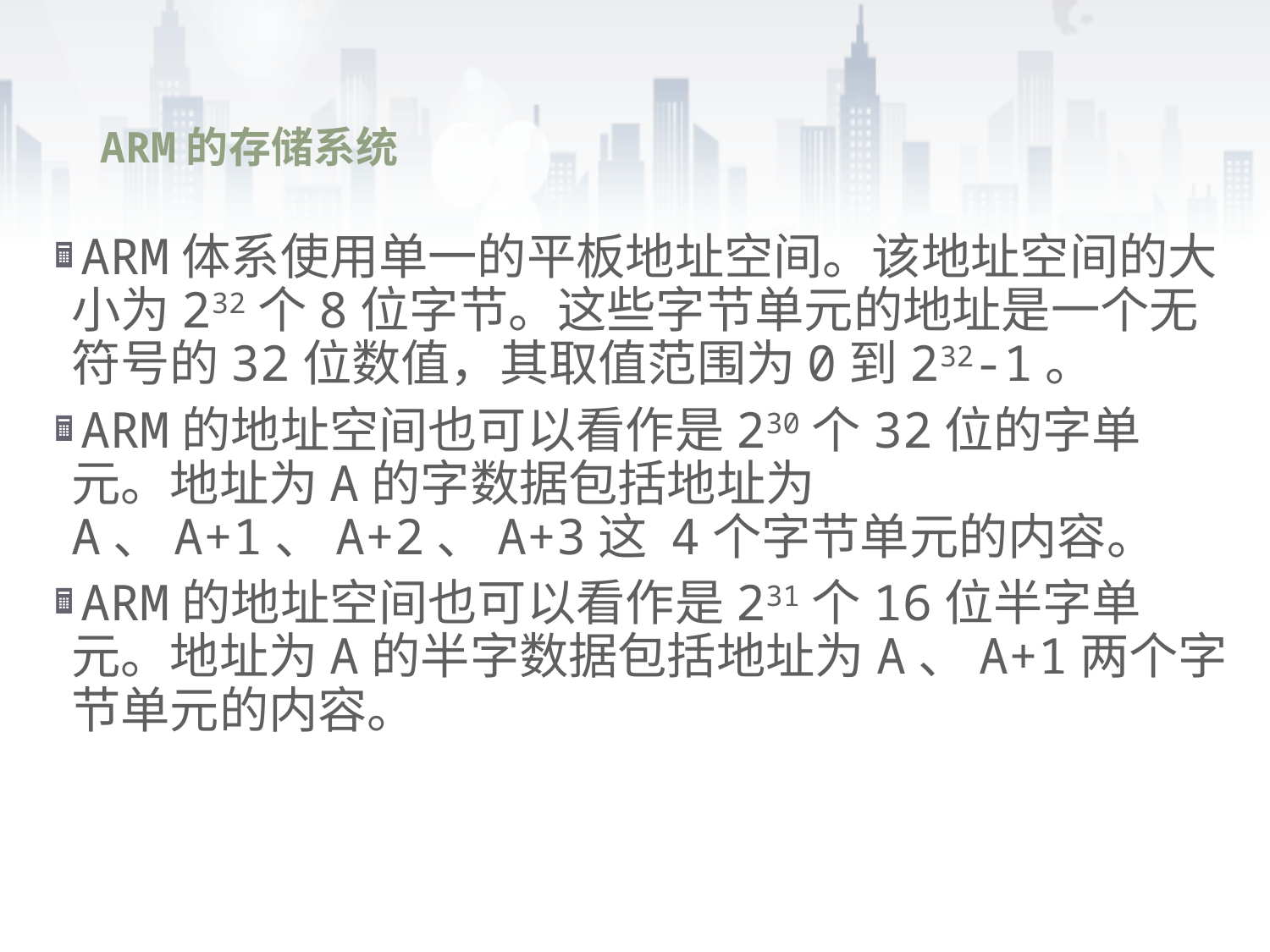

# ARM的存储系统
ARM体系使用单一的平板地址空间。该地址空间的大小为232个8位字节。这些字节单元的地址是一个无符号的32位数值，其取值范围为0到232-1。
ARM的地址空间也可以看作是230个32位的字单元。地址为A的字数据包括地址为A、A+1、A+2、A+3这 4个字节单元的内容。
ARM的地址空间也可以看作是231个16位半字单元。地址为A的半字数据包括地址为A、A+1两个字节单元的内容。